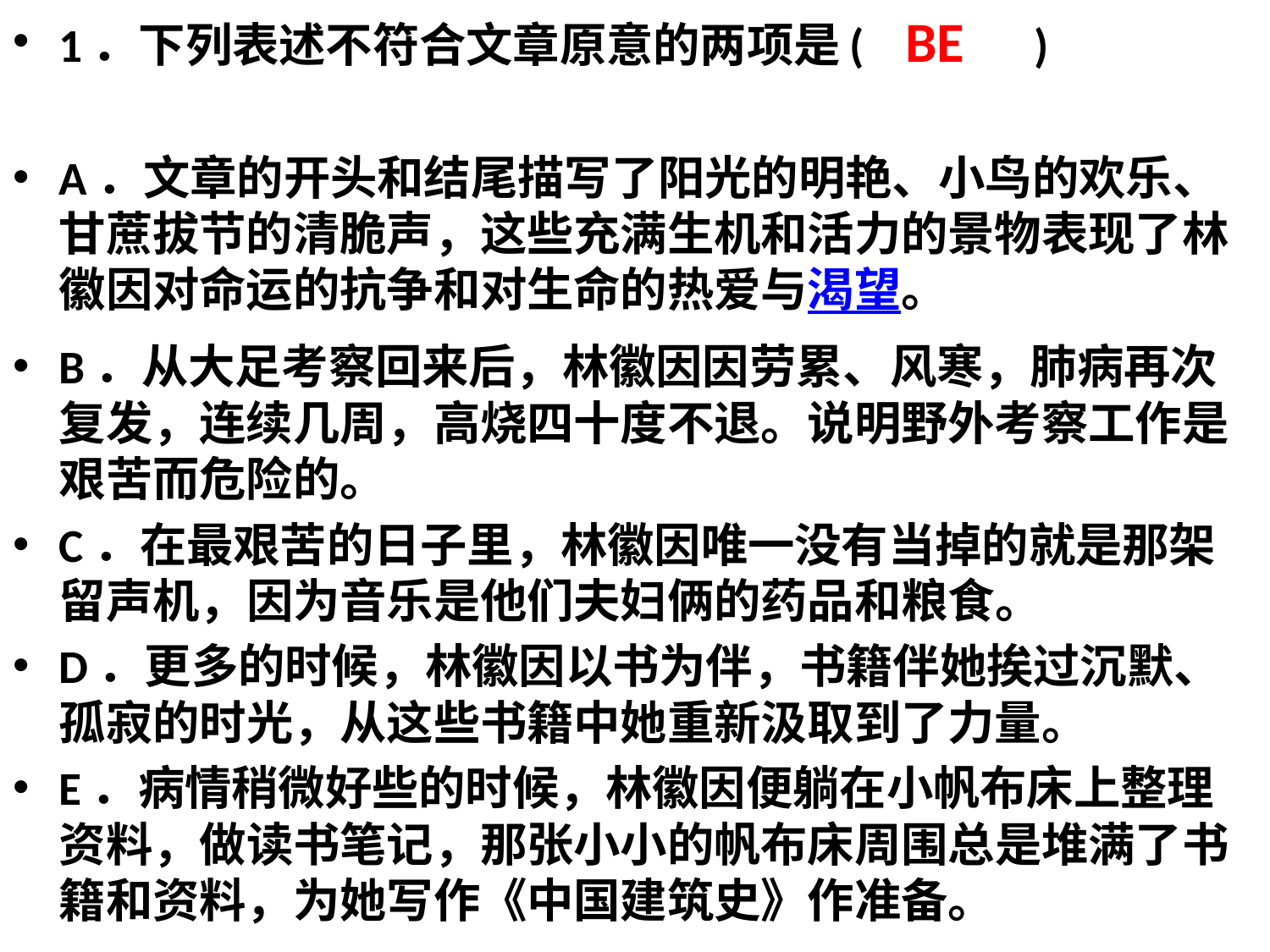

1．下列表述不符合文章原意的两项是(　　   )

A．文章的开头和结尾描写了阳光的明艳、小鸟的欢乐、甘蔗拔节的清脆声，这些充满生机和活力的景物表现了林徽因对命运的抗争和对生命的热爱与渴望。
B．从大足考察回来后，林徽因因劳累、风寒，肺病再次复发，连续几周，高烧四十度不退。说明野外考察工作是艰苦而危险的。
C．在最艰苦的日子里，林徽因唯一没有当掉的就是那架留声机，因为音乐是他们夫妇俩的药品和粮食。
D．更多的时候，林徽因以书为伴，书籍伴她挨过沉默、孤寂的时光，从这些书籍中她重新汲取到了力量。
E．病情稍微好些的时候，林徽因便躺在小帆布床上整理资料，做读书笔记，那张小小的帆布床周围总是堆满了书籍和资料，为她写作《中国建筑史》作准备。

BE